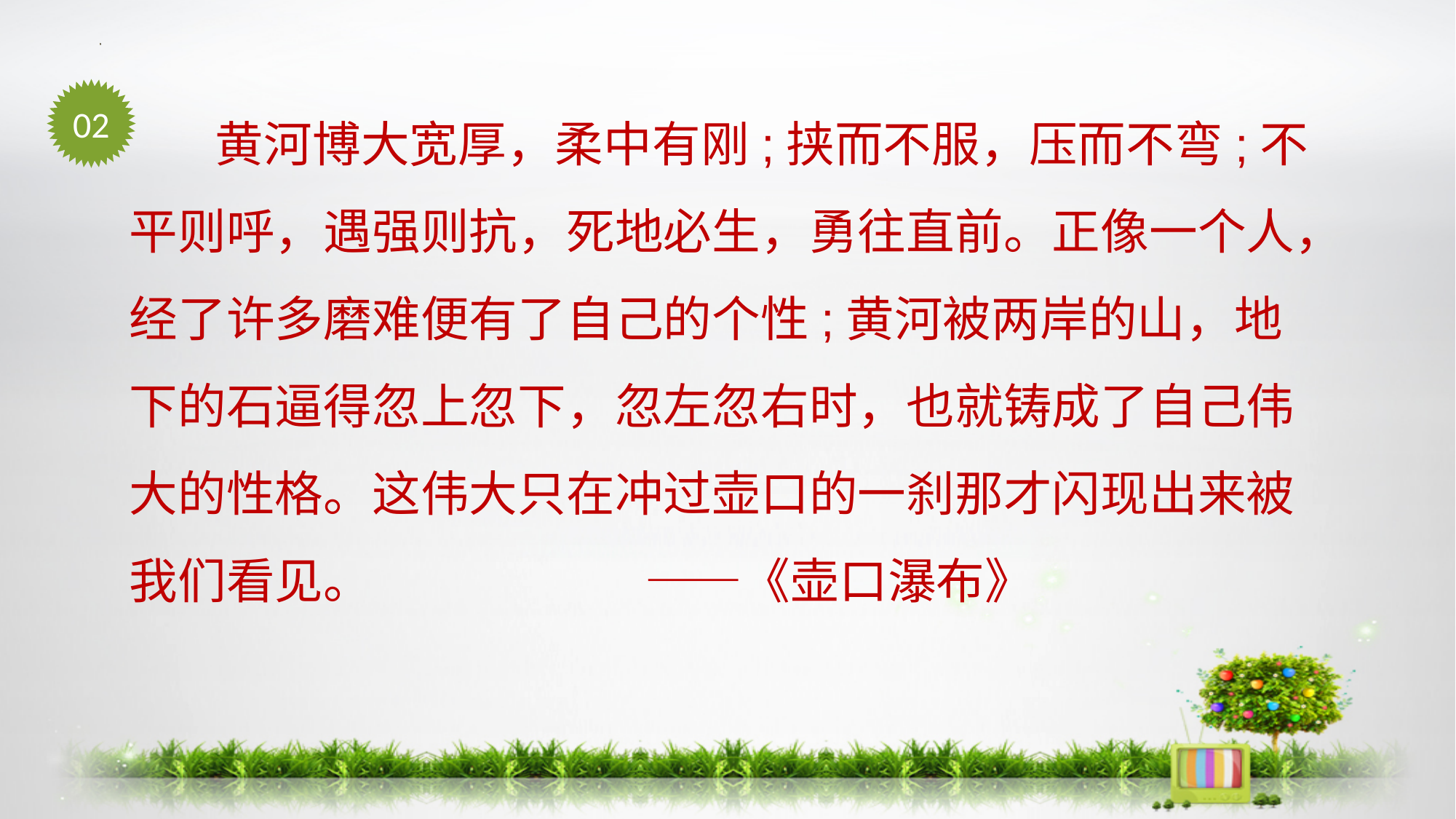

02
黄河博大宽厚，柔中有刚;挟而不服，压而不弯;不平则呼，遇强则抗，死地必生，勇往直前。正像一个人，经了许多磨难便有了自己的个性;黄河被两岸的山，地下的石逼得忽上忽下，忽左忽右时，也就铸成了自己伟大的性格。这伟大只在冲过壶口的一刹那才闪现出来被我们看见。                         ——《壶口瀑布》